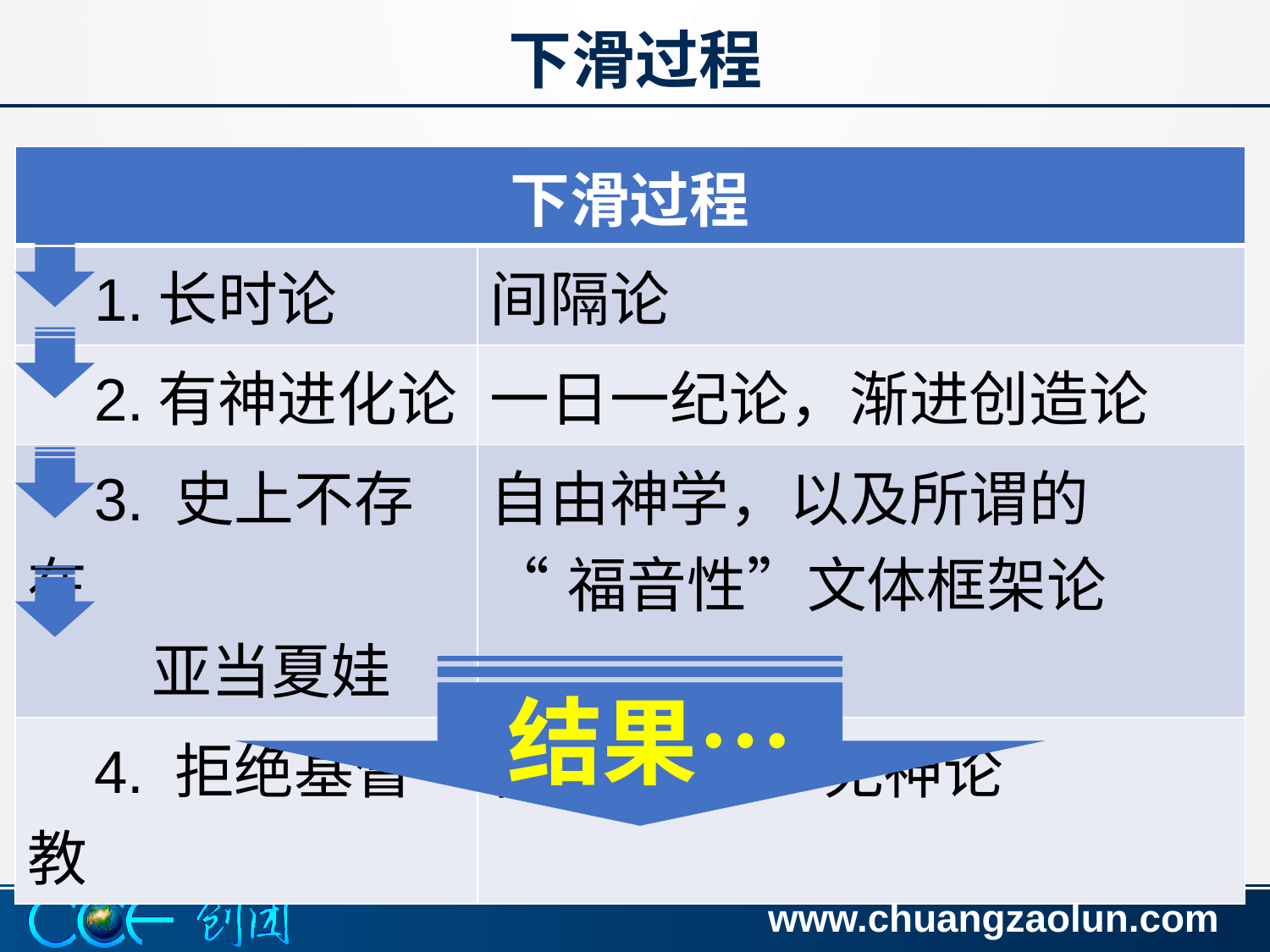

# 下滑过程
| 下滑过程 |  |
| --- | --- |
| 1.长时论 | 间隔论 |
| 2.有神进化论 | 一日一纪论，渐进创造论 |
| 3. 史上不存在 亚当夏娃 | 自由神学，以及所谓的 “福音性”文体框架论 |
| 4. 拒绝基督教 | 自然神论 / 无神论 |

结果…